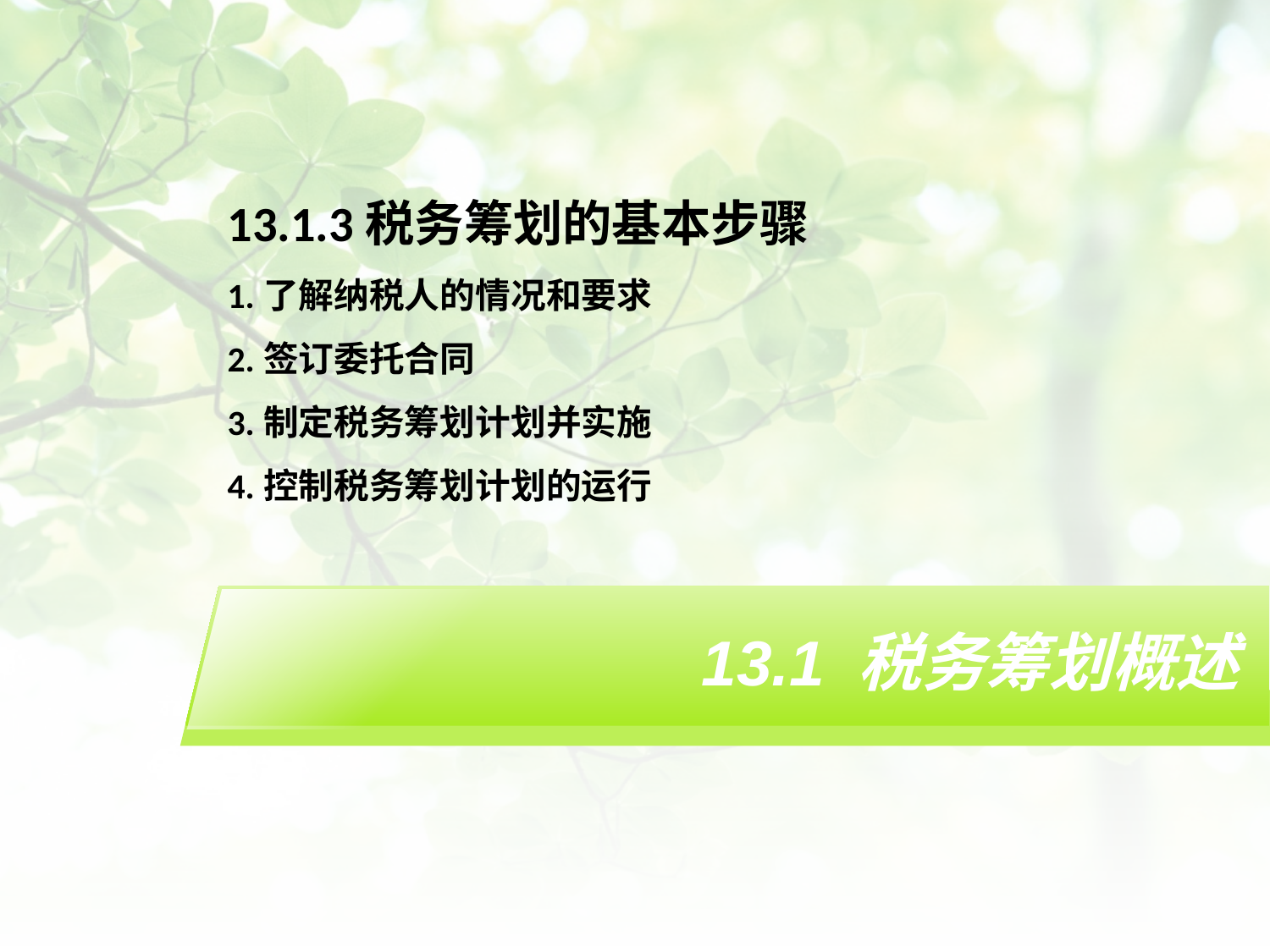

13.1.3税务筹划的基本步骤
1.了解纳税人的情况和要求
2.签订委托合同
3.制定税务筹划计划并实施
4.控制税务筹划计划的运行
# 13.1 税务筹划概述